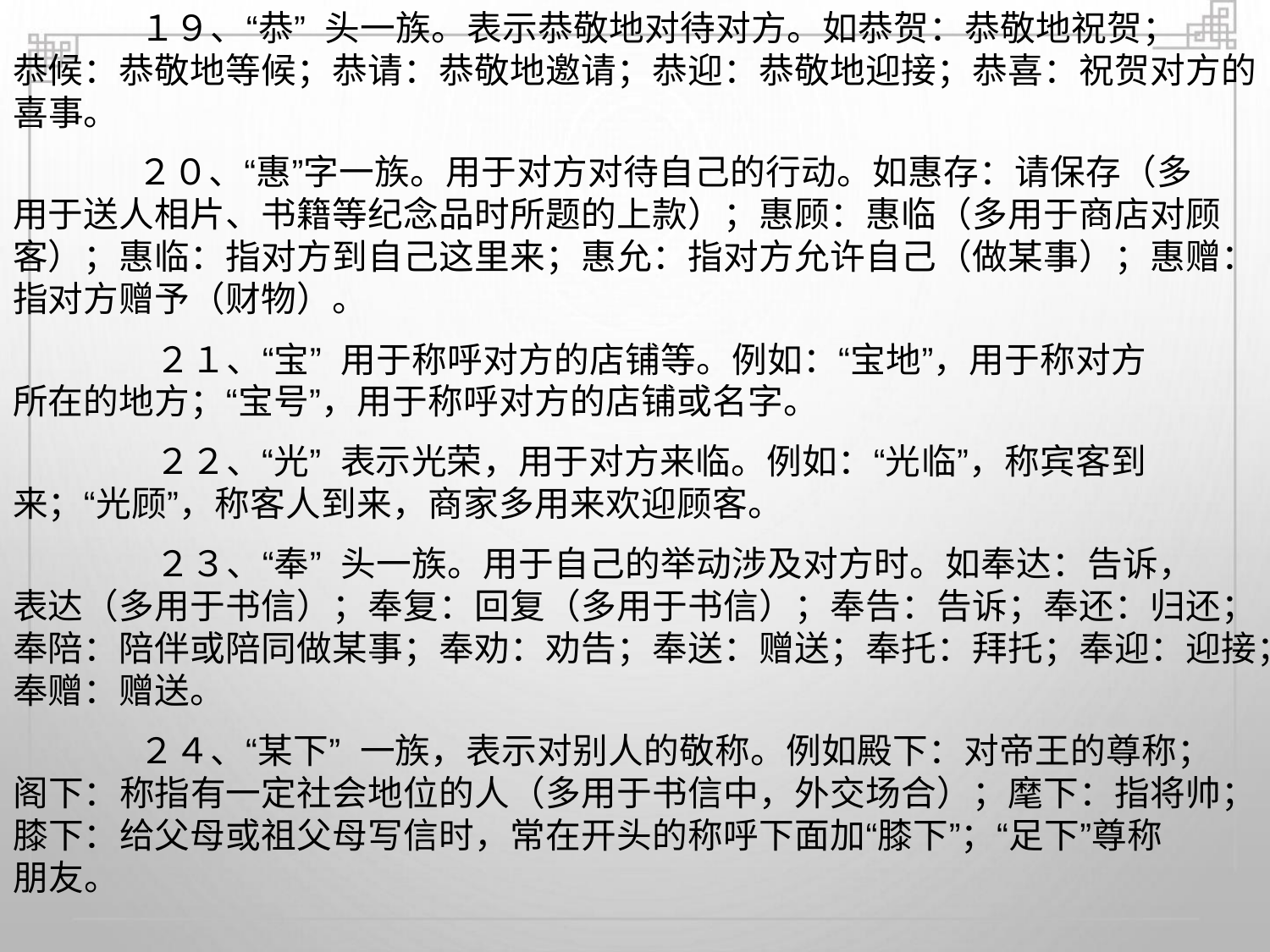

１９、“恭” 头一族。表示恭敬地对待对方。如恭贺：恭敬地祝贺；
恭候：恭敬地等候；恭请：恭敬地邀请；恭迎：恭敬地迎接；恭喜：祝贺对方的
喜事。
２０、“惠”字一族。用于对方对待自己的行动。如惠存：请保存（多
用于送人相片、书籍等纪念品时所题的上款）；惠顾：惠临（多用于商店对顾
客）；惠临：指对方到自己这里来；惠允：指对方允许自己（做某事）；惠赠：
指对方赠予（财物）。
２１、“宝” 用于称呼对方的店铺等。例如：“宝地”，用于称对方
所在的地方；“宝号”，用于称呼对方的店铺或名字。
２２、“光” 表示光荣，用于对方来临。例如：“光临”，称宾客到
来；“光顾”，称客人到来，商家多用来欢迎顾客。
２３、“奉” 头一族。用于自己的举动涉及对方时。如奉达：告诉，
表达（多用于书信）；奉复：回复（多用于书信）；奉告：告诉；奉还：归还；
奉陪：陪伴或陪同做某事；奉劝：劝告；奉送：赠送；奉托：拜托；奉迎：迎接；
奉赠：赠送。
２４、“某下” 一族，表示对别人的敬称。例如殿下：对帝王的尊称；
阁下：称指有一定社会地位的人（多用于书信中，外交场合）；麾下：指将帅；
膝下：给父母或祖父母写信时，常在开头的称呼下面加“膝下”；“足下”尊称
朋友。